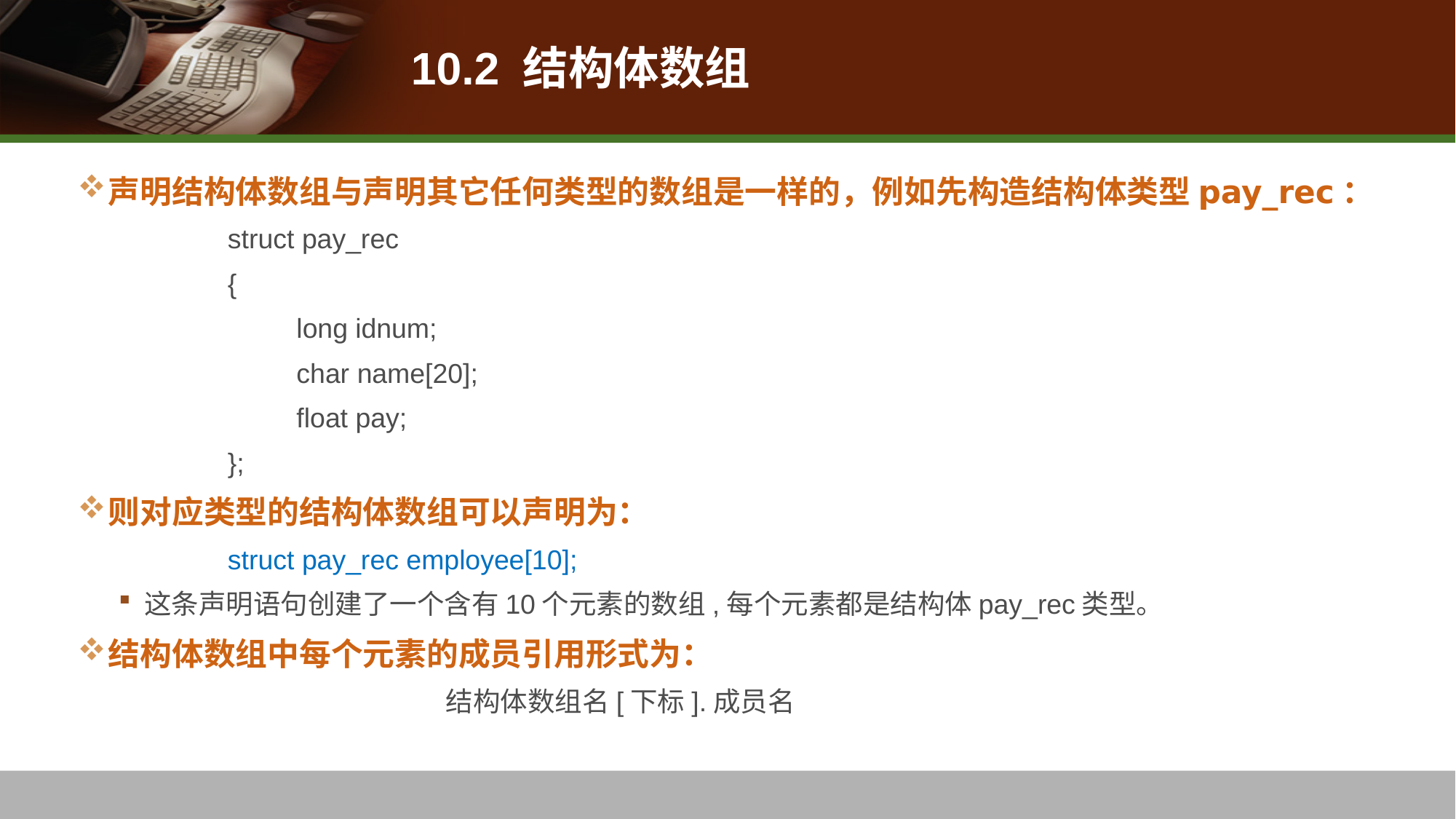

# 10.2 结构体数组
声明结构体数组与声明其它任何类型的数组是一样的，例如先构造结构体类型pay_rec：
	struct pay_rec
	{
	         long idnum;
	         char name[20];
	         float pay;
	};
则对应类型的结构体数组可以声明为：
	struct pay_rec employee[10];
这条声明语句创建了一个含有10个元素的数组,每个元素都是结构体pay_rec类型。
结构体数组中每个元素的成员引用形式为：
			结构体数组名[下标].成员名